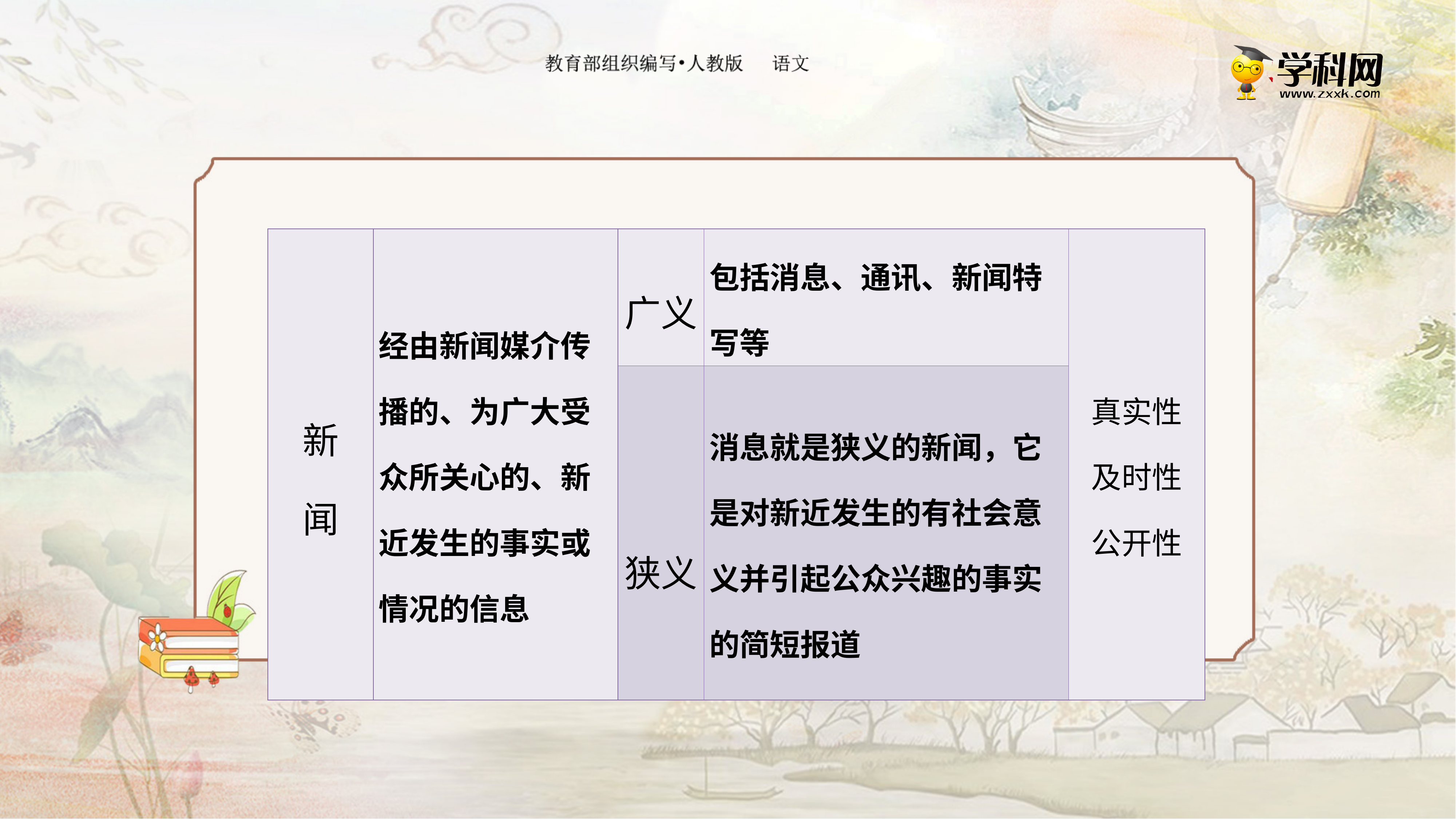

| 新 闻 | 经由新闻媒介传播的、为广大受众所关心的、新近发生的事实或情况的信息 | 广义 | 包括消息、通讯、新闻特写等 | 真实性 及时性 公开性 |
| --- | --- | --- | --- | --- |
|  |  | 狭义 | 消息就是狭义的新闻，它是对新近发生的有社会意义并引起公众兴趣的事实的简短报道 |  |